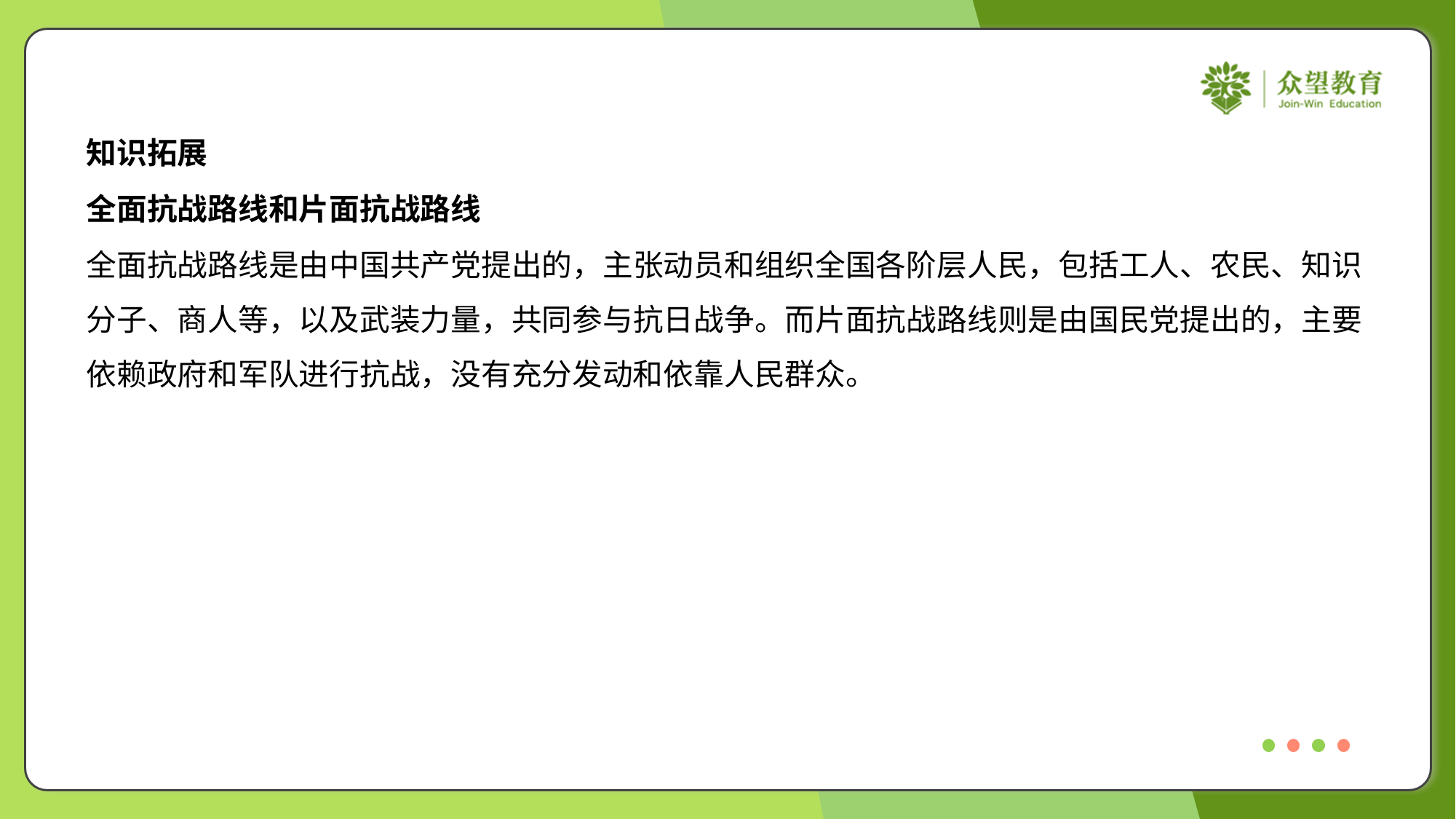

知识拓展
全面抗战路线和片面抗战路线
全面抗战路线是由中国共产党提出的，主张动员和组织全国各阶层人民，包括工人、农民、知识
分子、商人等，以及武装力量，共同参与抗日战争。而片面抗战路线则是由国民党提出的，主要
依赖政府和军队进行抗战，没有充分发动和依靠人民群众。